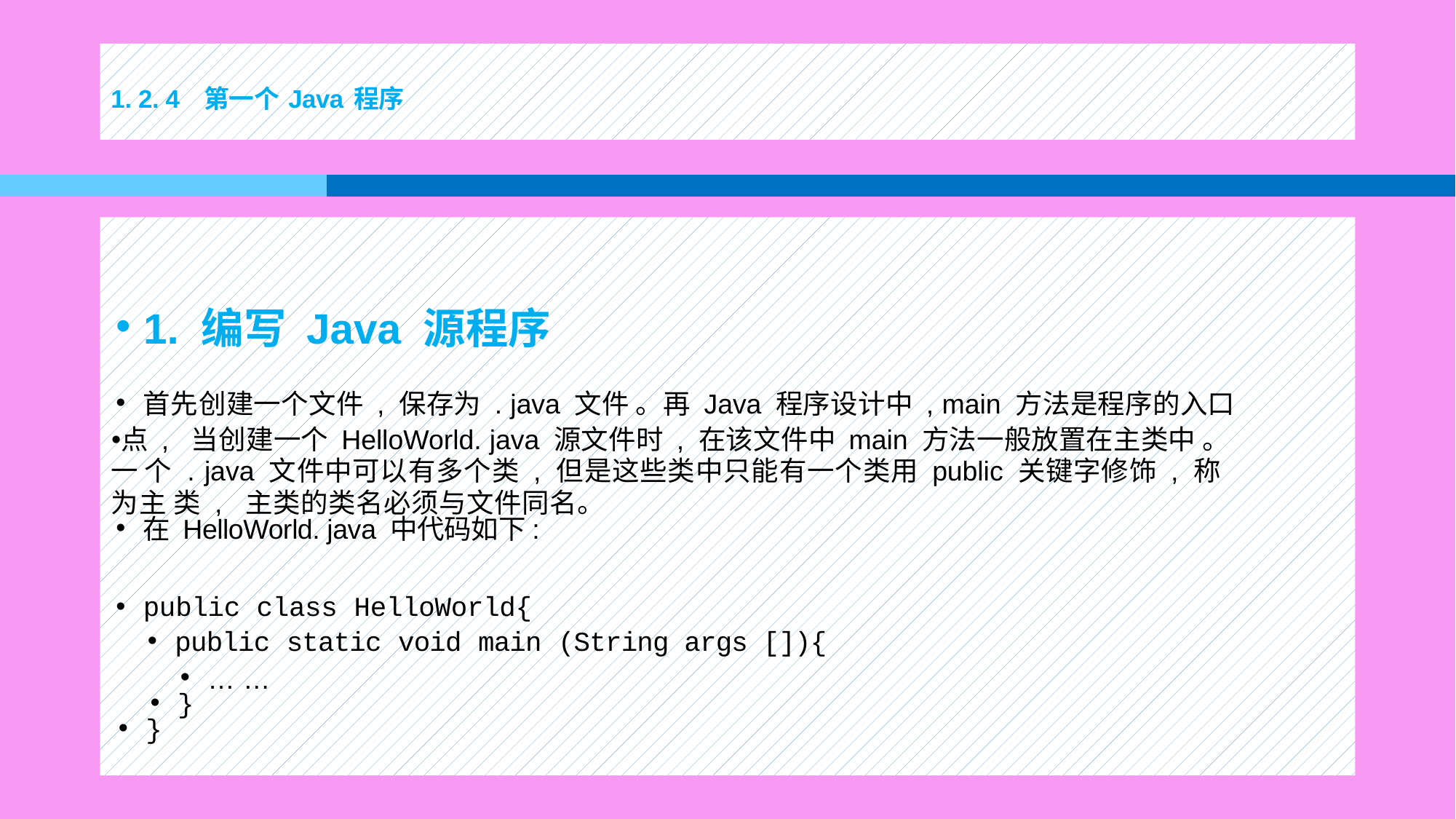

# 1. 2. 4   第一个 Java 程序

1. 编写 Java 源程序

首先创建一个文件 , 保存为 . java 文件 。再 Java 程序设计中 , main 方法是程序的入口
点 ,  当创建一个 HelloWorld. java 源文件时 , 在该文件中 main 方法一般放置在主类中 。一 个 . java 文件中可以有多个类 , 但是这些类中只能有一个类用 public 关键字修饰 , 称为主 类 ,  主类的类名必须与文件同名。
在 HelloWorld. java 中代码如下:

public class HelloWorld{
public static void main (String args []){
… …
}
}